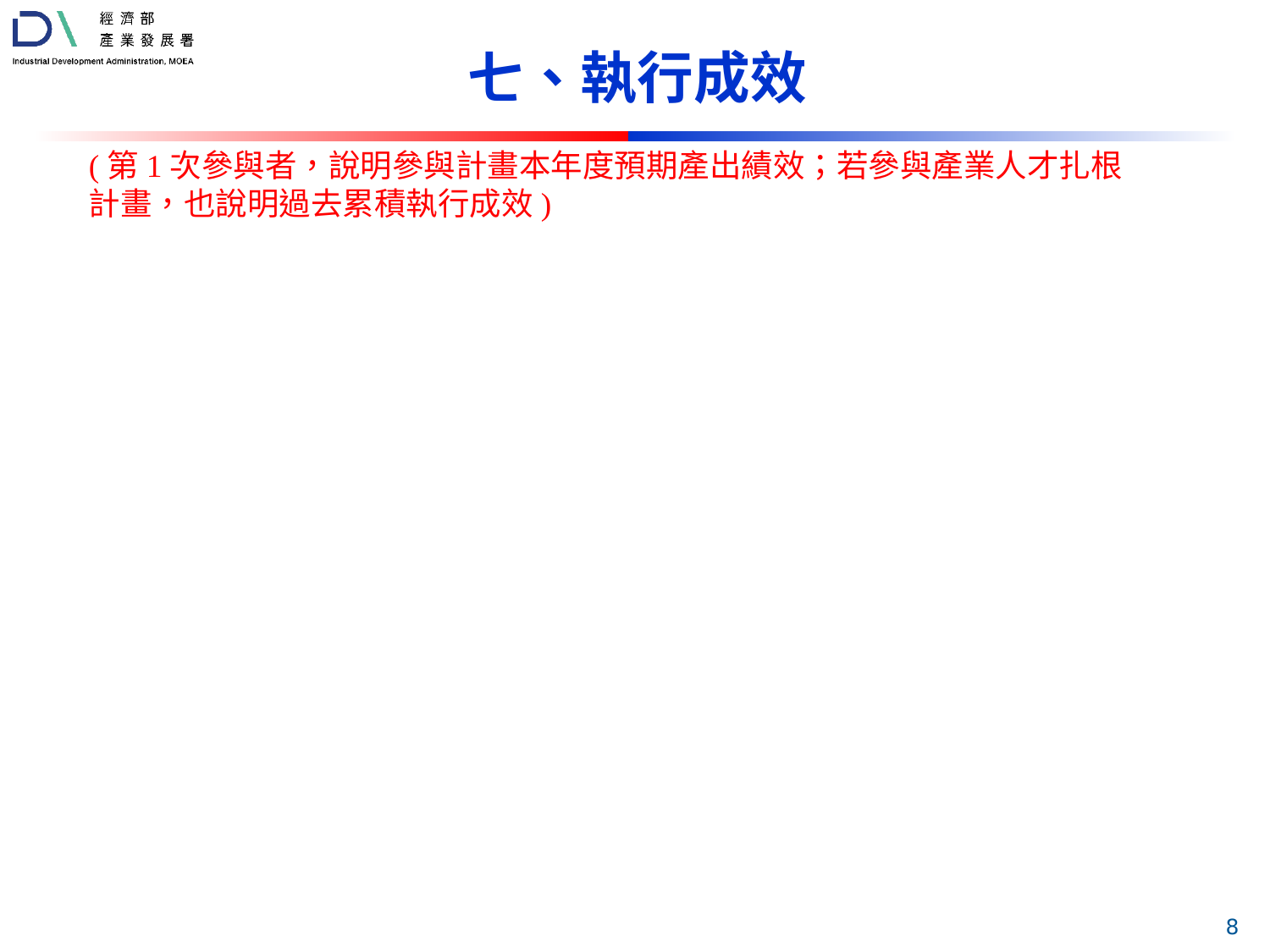

七、執行成效
(第1次參與者，說明參與計畫本年度預期產出績效；若參與產業人才扎根計畫，也說明過去累積執行成效)
8